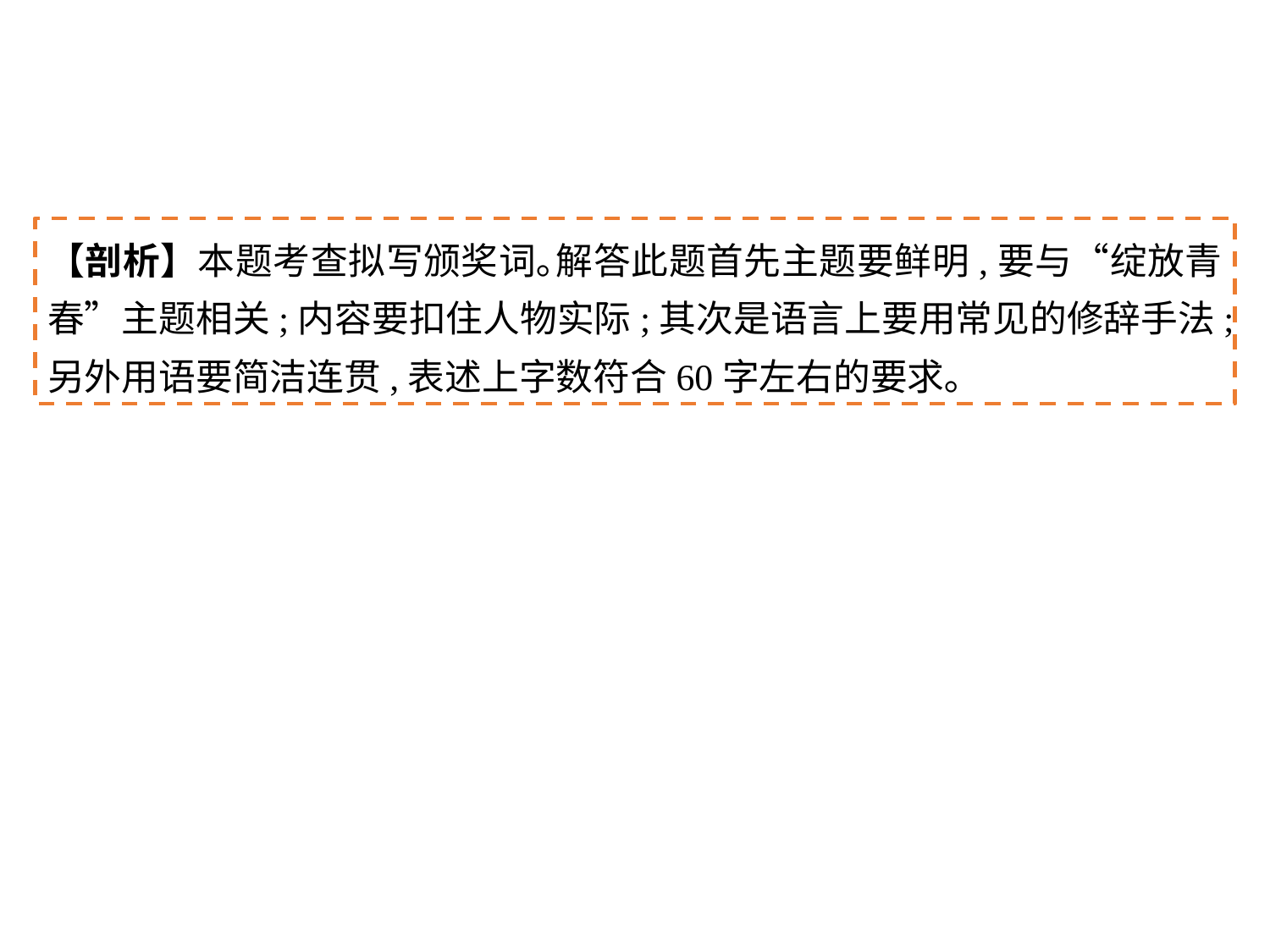

【剖析】本题考查拟写颁奖词｡解答此题首先主题要鲜明,要与“绽放青春”主题相关;内容要扣住人物实际;其次是语言上要用常见的修辞手法;另外用语要简洁连贯,表述上字数符合60字左右的要求｡